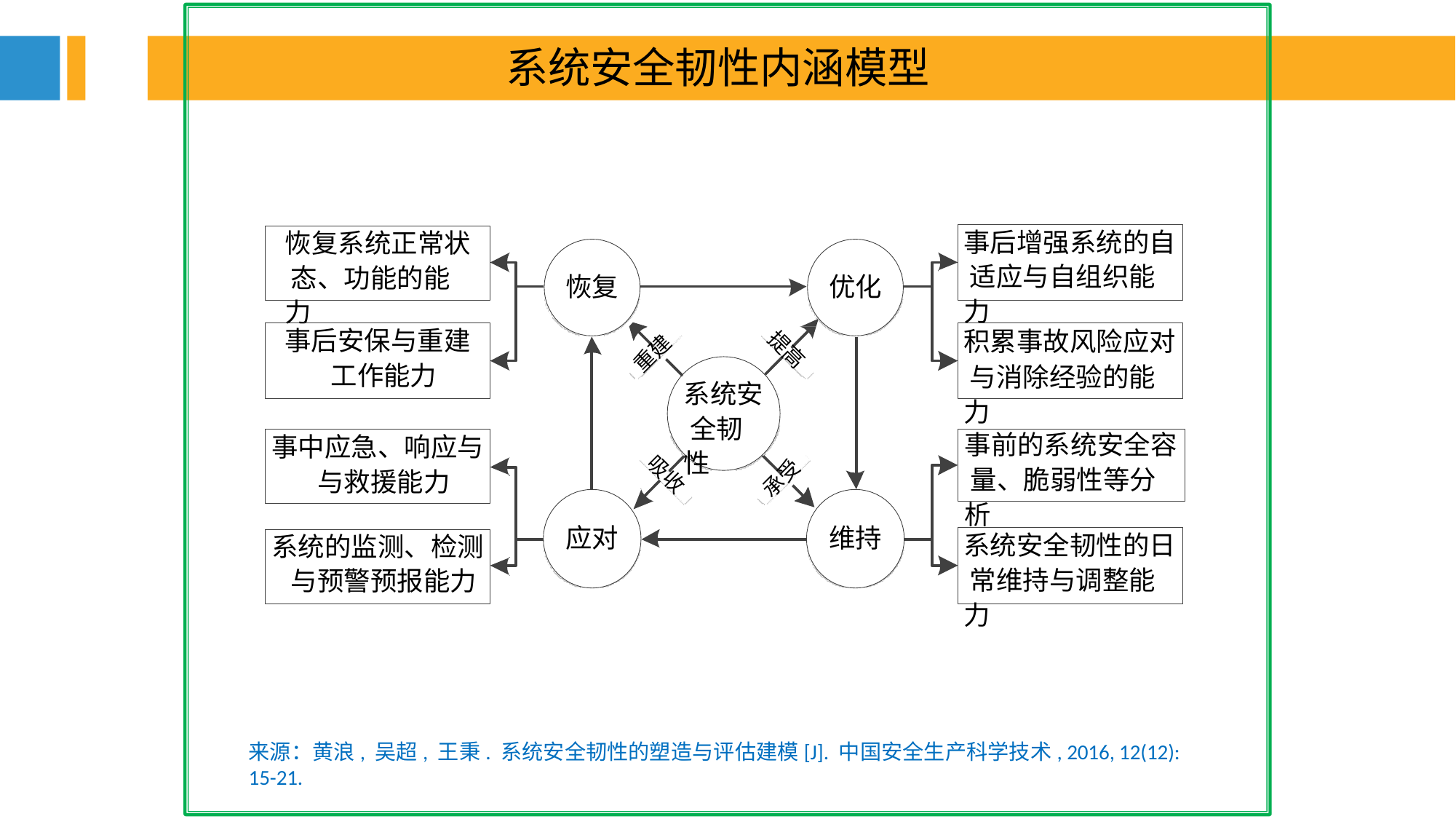

系统安全韧性内涵模型
事后增强系统的自  适应与自组织能力
恢复系统正常状  态、功能的能力

恢复
优化

事后安保与重建  工作能力
积累事故风险应对  与消除经验的能力

重建
提高

系统安  全韧性
事前的系统安全容  量、脆弱性等分析
事中应急、响应与  与救援能力

吸收
承受

应对
维持
系统安全韧性的日  常维持与调整能力
系统的监测、检测  与预警预报能力

来源：黄浪, 吴超, 王秉. 系统安全韧性的塑造与评估建模[J]. 中国安全生产科学技术, 2016, 12(12): 15-21.